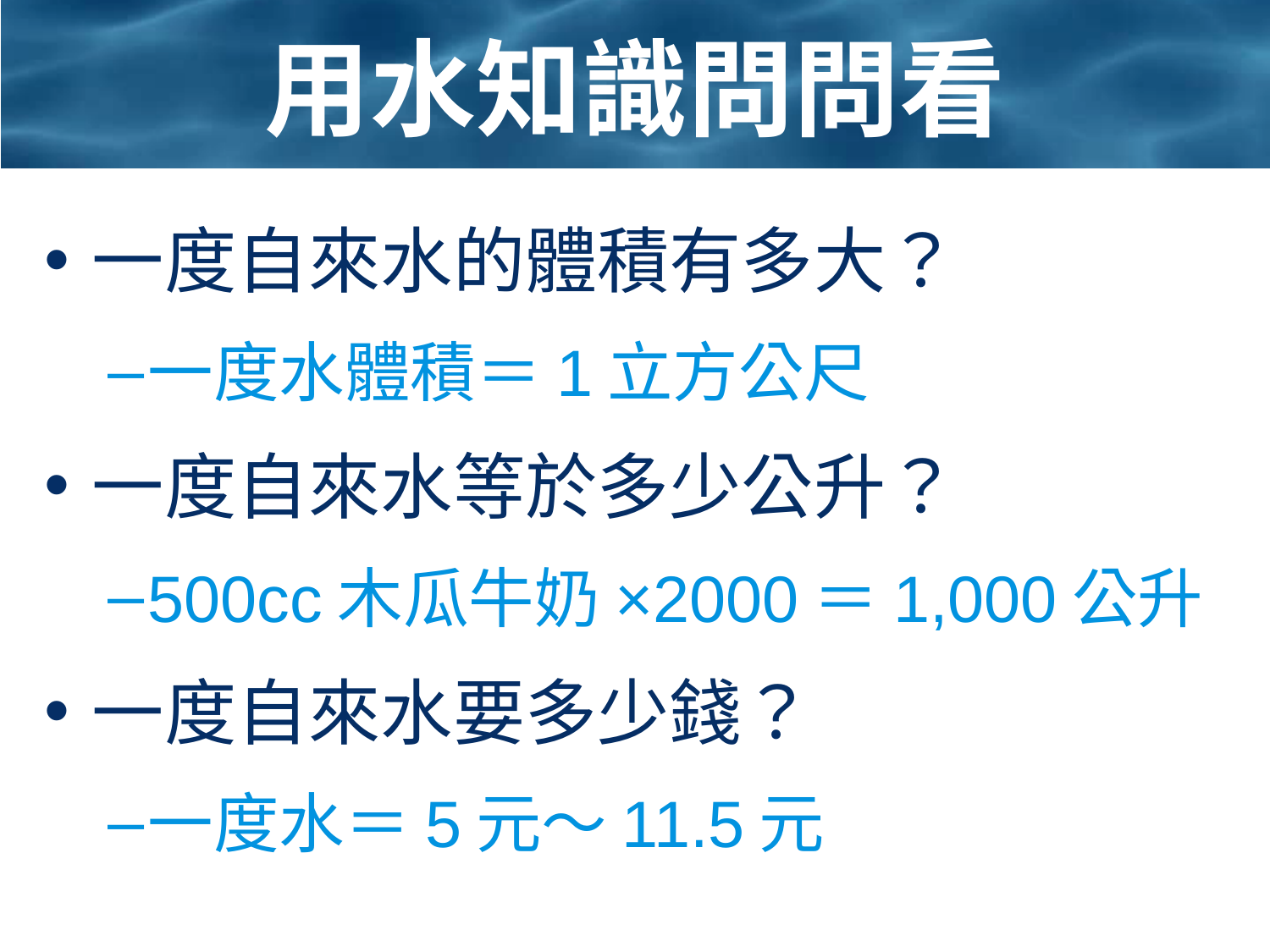

# 用水知識問問看
一度自來水的體積有多大？
一度水體積＝1立方公尺
一度自來水等於多少公升？
500cc木瓜牛奶×2000＝1,000公升
一度自來水要多少錢？
一度水＝5元～11.5元